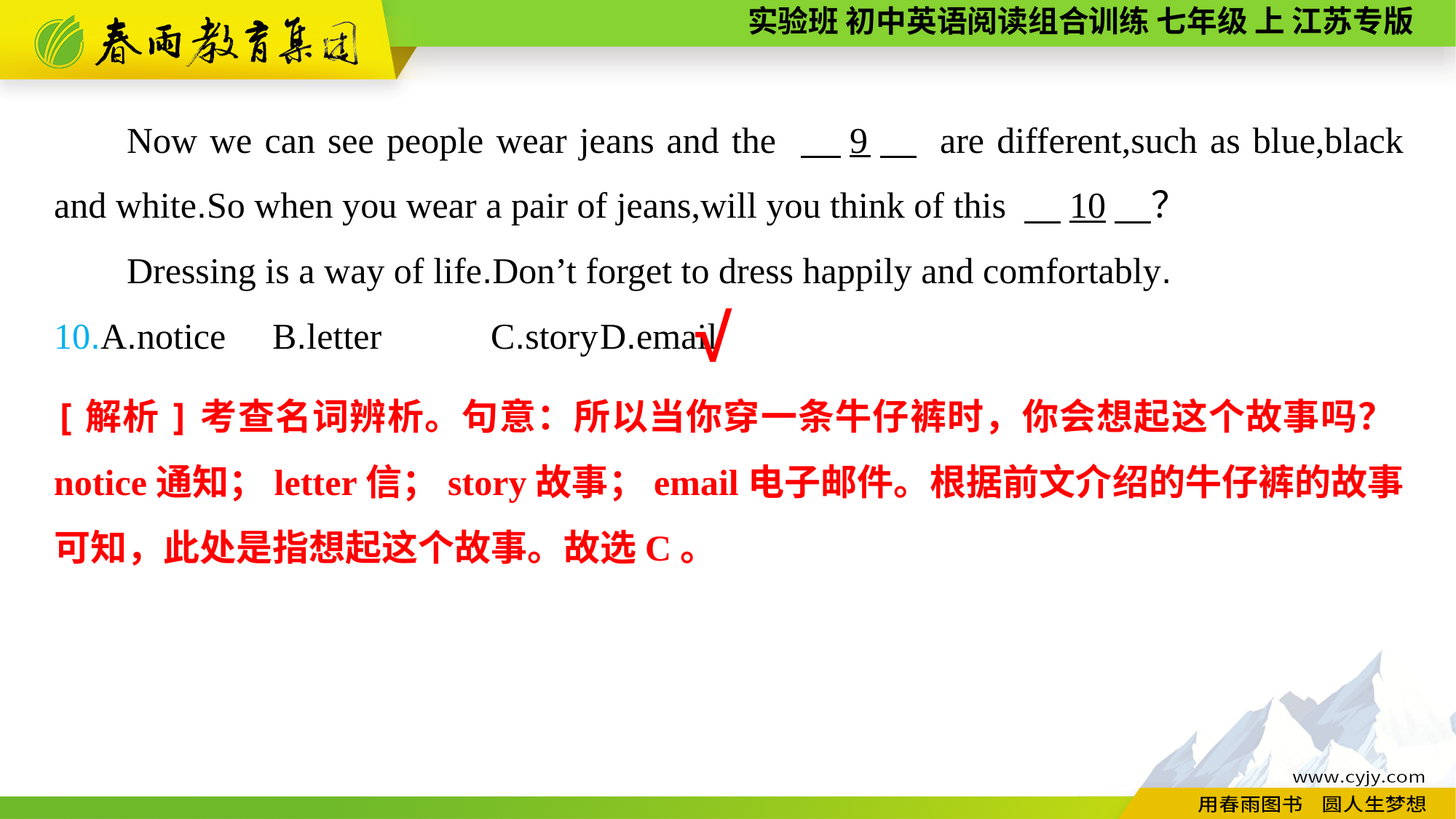

Now we can see people wear jeans and the 　9　 are different,such as blue,black and white.So when you wear a pair of jeans,will you think of this 　10　？
Dressing is a way of life.Don’t forget to dress happily and comfortably.
10.A.notice	B.letter	C.story	D.email
√
[解析]考查名词辨析。句意：所以当你穿一条牛仔裤时，你会想起这个故事吗？notice通知；letter信；story故事；email电子邮件。根据前文介绍的牛仔裤的故事可知，此处是指想起这个故事。故选C。